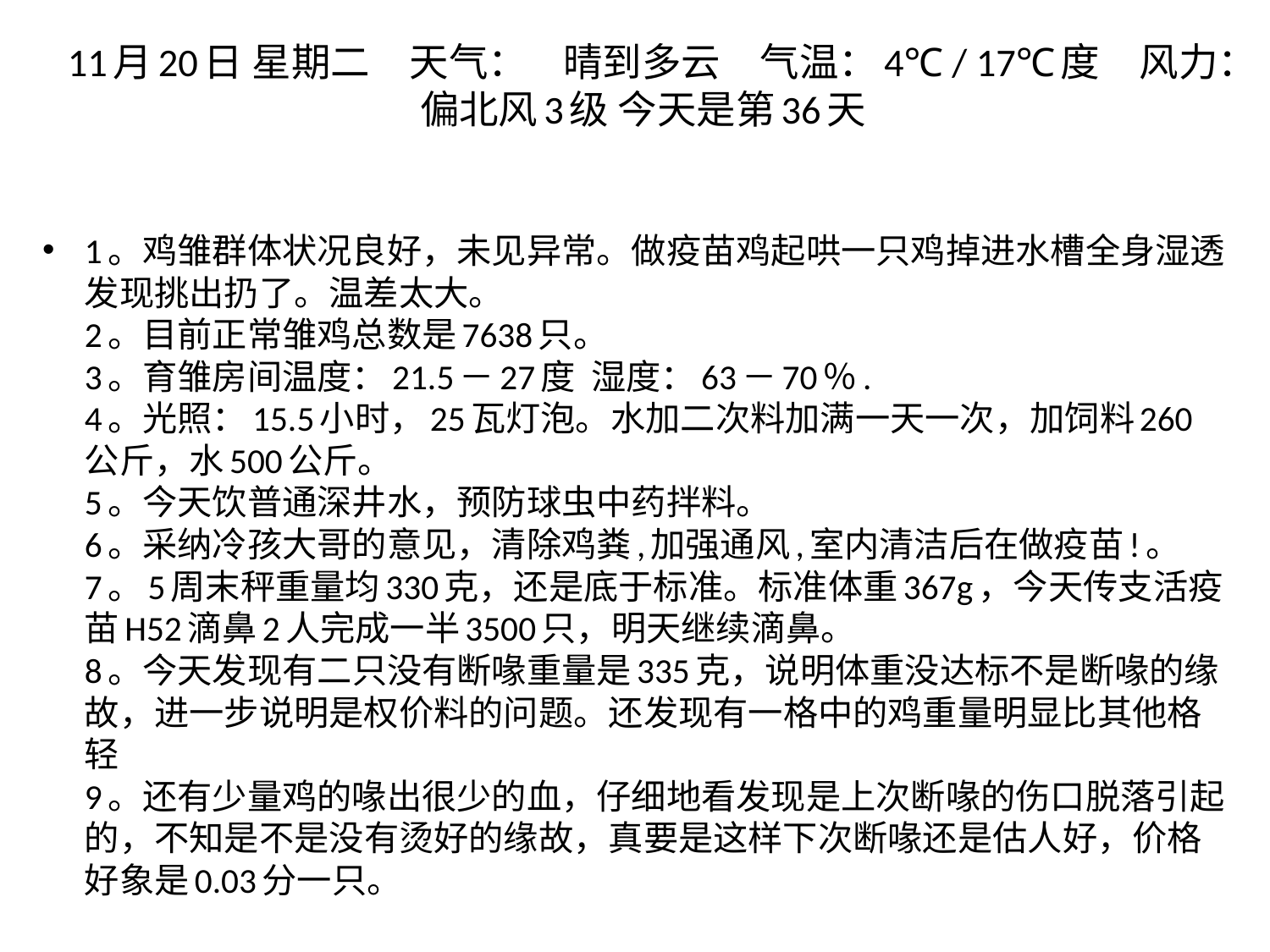

# 11月20日 星期二　天气：    晴到多云　气温：4℃ / 17℃度　风力：偏北风3级 今天是第36天
1。鸡雏群体状况良好，未见异常。做疫苗鸡起哄一只鸡掉进水槽全身湿透发现挑出扔了。温差太大。
2。目前正常雏鸡总数是7638只。
3。育雏房间温度：21.5－27度  湿度：63－70％.
4。光照：15.5小时，25瓦灯泡。水加二次料加满一天一次，加饲料260公斤，水500公斤。
5。今天饮普通深井水，预防球虫中药拌料。
6。采纳冷孩大哥的意见，清除鸡粪,加强通风,室内清洁后在做疫苗!。
7。5周末秤重量均330克，还是底于标准。标准体重367g，今天传支活疫苗H52滴鼻2人完成一半3500只，明天继续滴鼻。
8。今天发现有二只没有断喙重量是335克，说明体重没达标不是断喙的缘故，进一步说明是权价料的问题。还发现有一格中的鸡重量明显比其他格轻
9。还有少量鸡的喙出很少的血，仔细地看发现是上次断喙的伤口脱落引起的，不知是不是没有烫好的缘故，真要是这样下次断喙还是估人好，价格好象是0.03分一只。